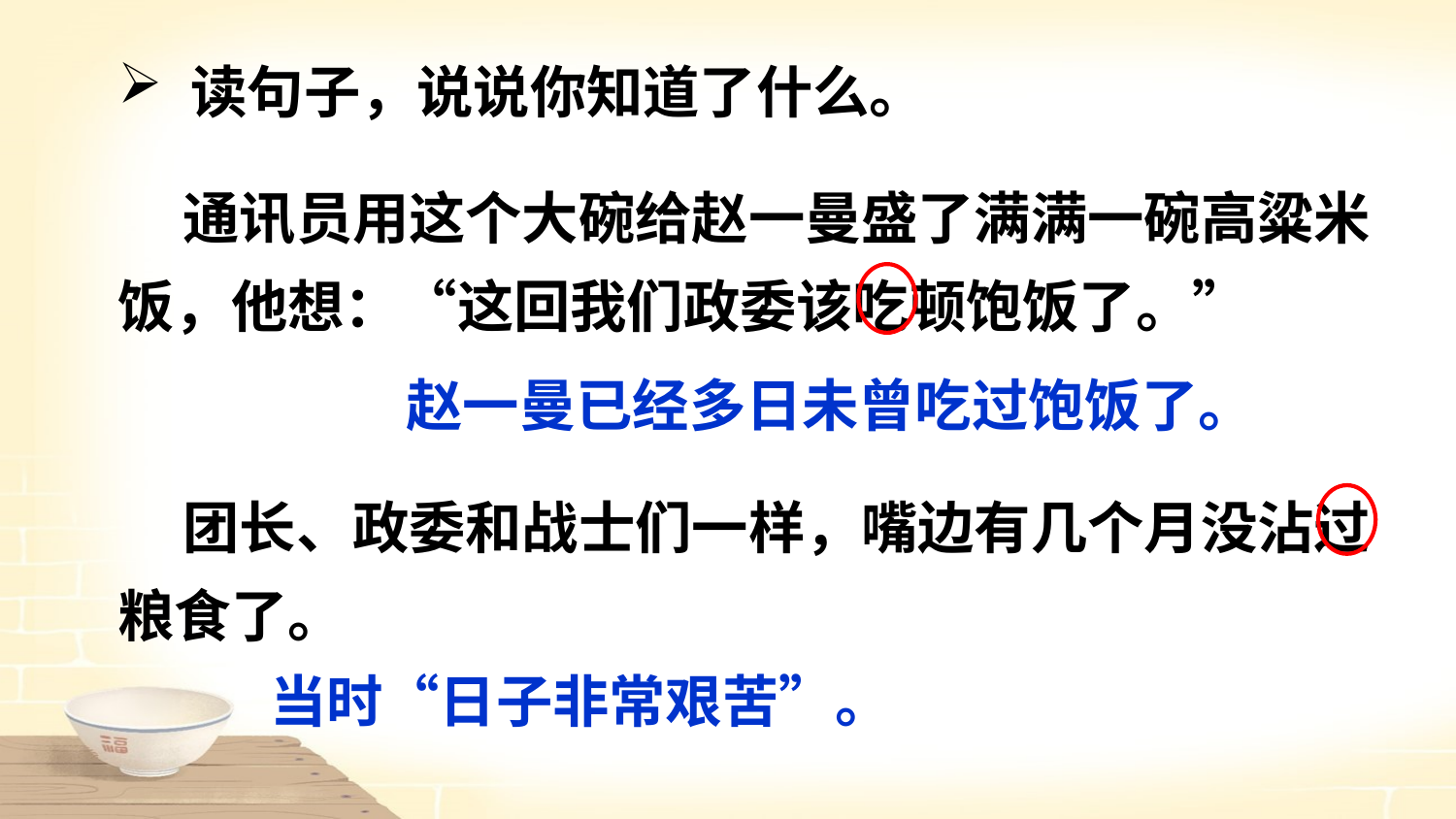

读句子，说说你知道了什么。
    通讯员用这个大碗给赵一曼盛了满满一碗高粱米饭，他想：“这回我们政委该吃顿饱饭了。”

赵一曼已经多日未曾吃过饱饭了。
    团长、政委和战士们一样，嘴边有几个月没沾过粮食了。

当时“日子非常艰苦”。